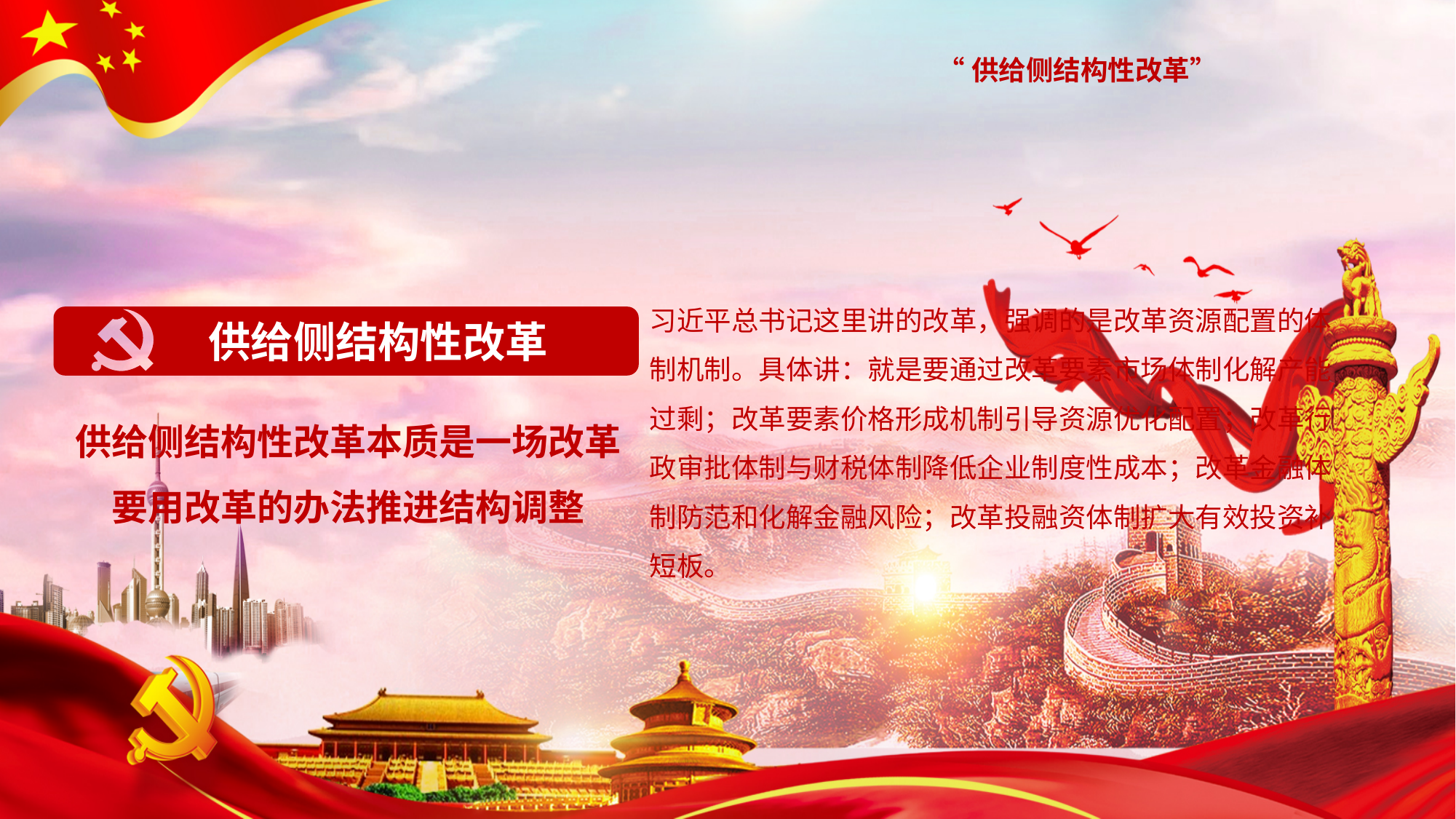

“供给侧结构性改革”

习近平总书记这里讲的改革，强调的是改革资源配置的体制机制。具体讲：就是要通过改革要素市场体制化解产能过剩；改革要素价格形成机制引导资源优化配置；改革行政审批体制与财税体制降低企业制度性成本；改革金融体制防范和化解金融风险；改革投融资体制扩大有效投资补短板。

供给侧结构性改革
供给侧结构性改革本质是一场改革
要用改革的办法推进结构调整